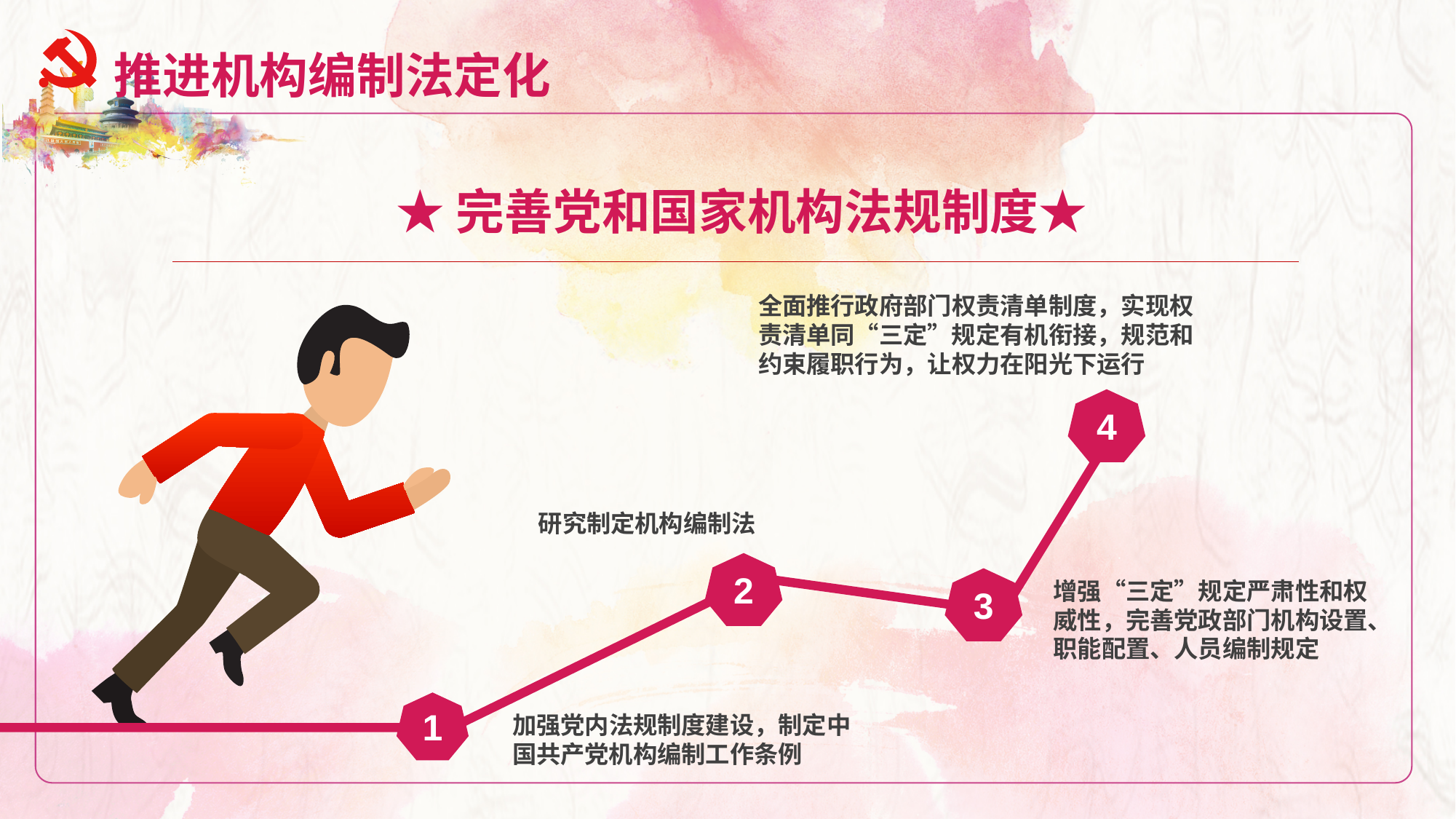

推进机构编制法定化
★完善党和国家机构法规制度★
全面推行政府部门权责清单制度，实现权责清单同“三定”规定有机衔接，规范和约束履职行为，让权力在阳光下运行

4

2
3
1
研究制定机构编制法
增强“三定”规定严肃性和权威性，完善党政部门机构设置、职能配置、人员编制规定
加强党内法规制度建设，制定中国共产党机构编制工作条例